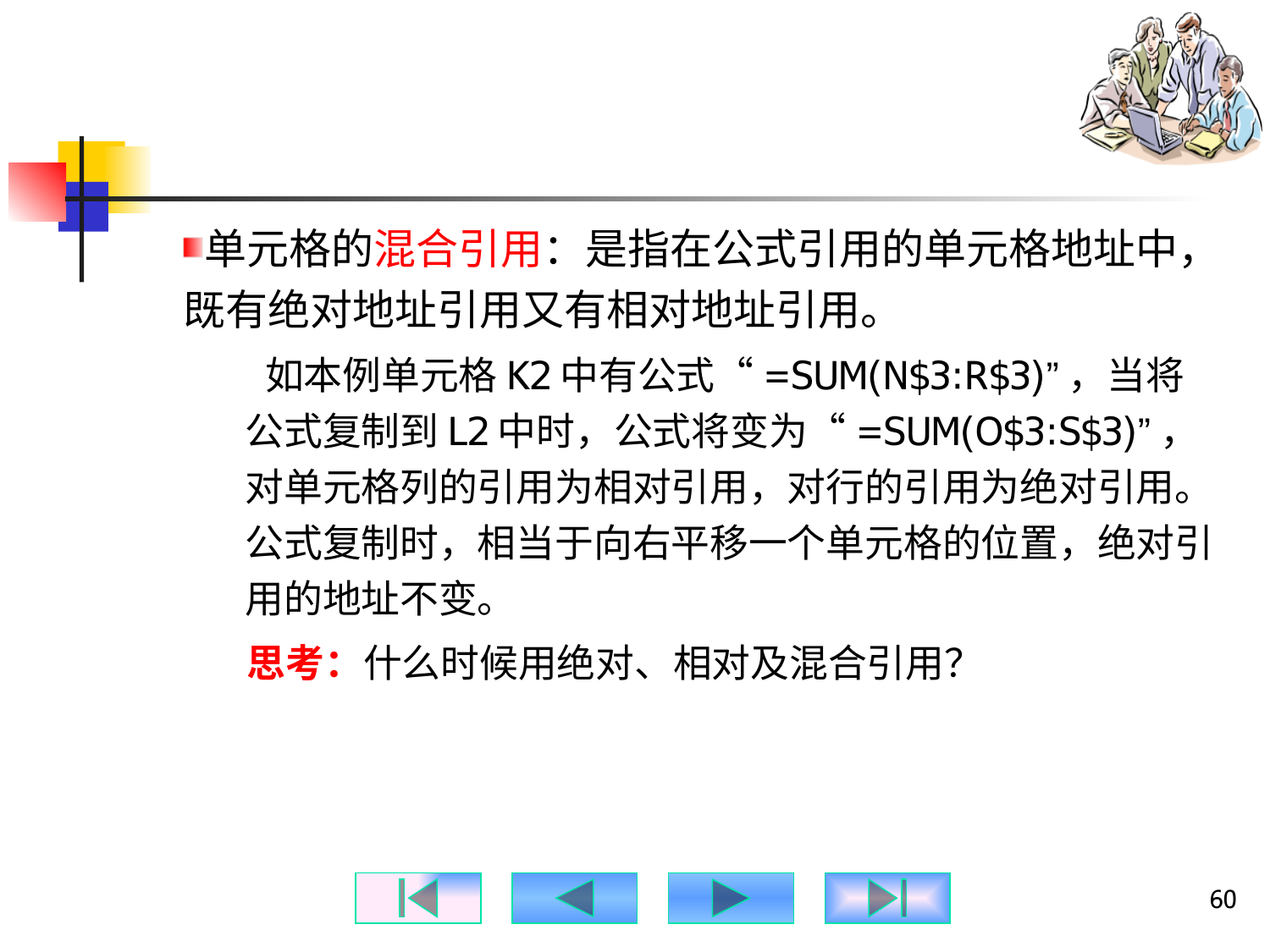

#
单元格的混合引用：是指在公式引用的单元格地址中，既有绝对地址引用又有相对地址引用。
 如本例单元格K2中有公式“=SUM(N$3:R$3)”，当将公式复制到L2中时，公式将变为“=SUM(O$3:S$3)”，对单元格列的引用为相对引用，对行的引用为绝对引用。公式复制时，相当于向右平移一个单元格的位置，绝对引用的地址不变。
思考：什么时候用绝对、相对及混合引用？
60